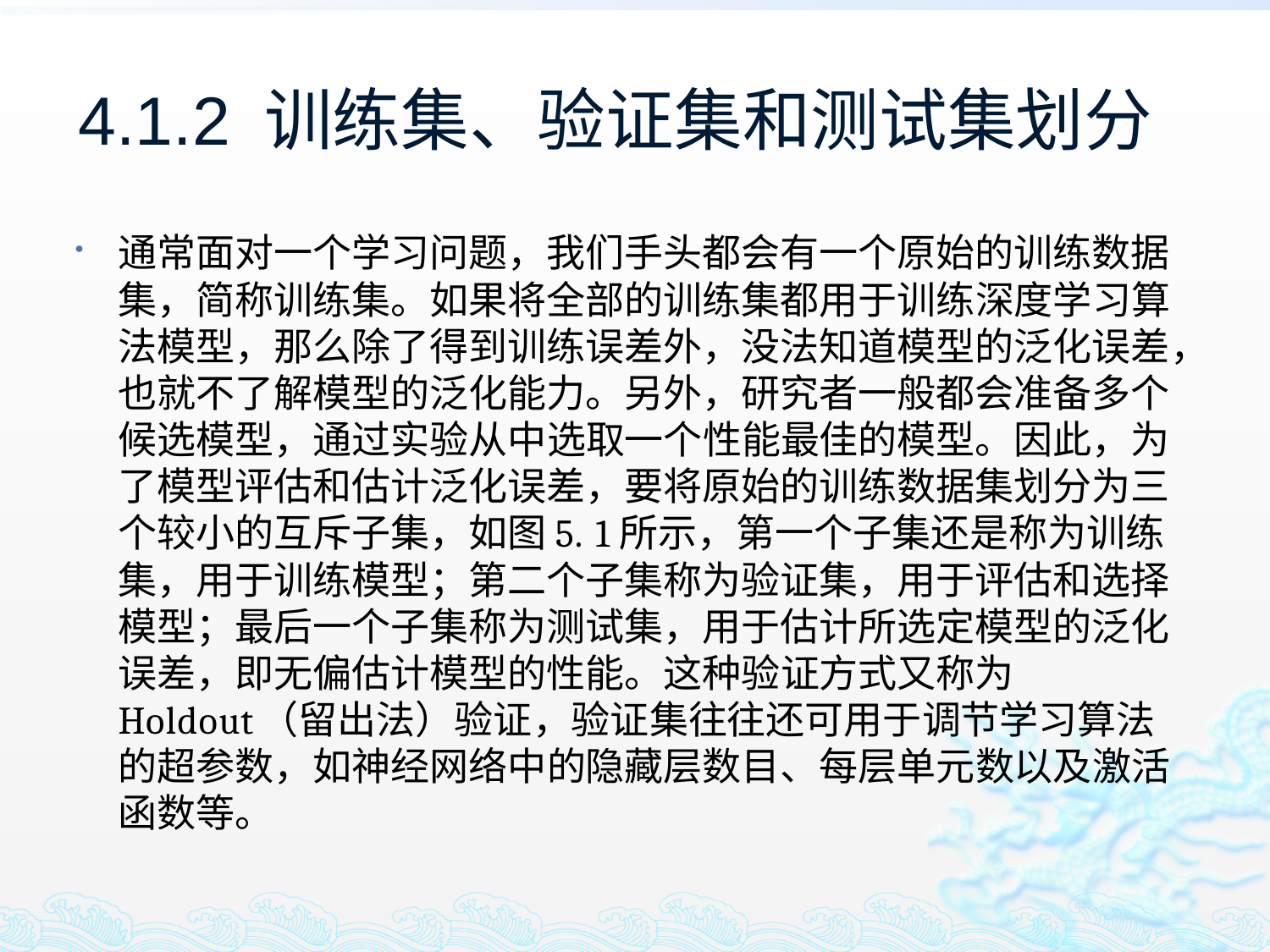

# 4.1.2 训练集、验证集和测试集划分
通常面对一个学习问题，我们手头都会有一个原始的训练数据集，简称训练集。如果将全部的训练集都用于训练深度学习算法模型，那么除了得到训练误差外，没法知道模型的泛化误差，也就不了解模型的泛化能力。另外，研究者一般都会准备多个候选模型，通过实验从中选取一个性能最佳的模型。因此，为了模型评估和估计泛化误差，要将原始的训练数据集划分为三个较小的互斥子集，如图5. 1所示，第一个子集还是称为训练集，用于训练模型；第二个子集称为验证集，用于评估和选择模型；最后一个子集称为测试集，用于估计所选定模型的泛化误差，即无偏估计模型的性能。这种验证方式又称为Holdout（留出法）验证，验证集往往还可用于调节学习算法的超参数，如神经网络中的隐藏层数目、每层单元数以及激活函数等。